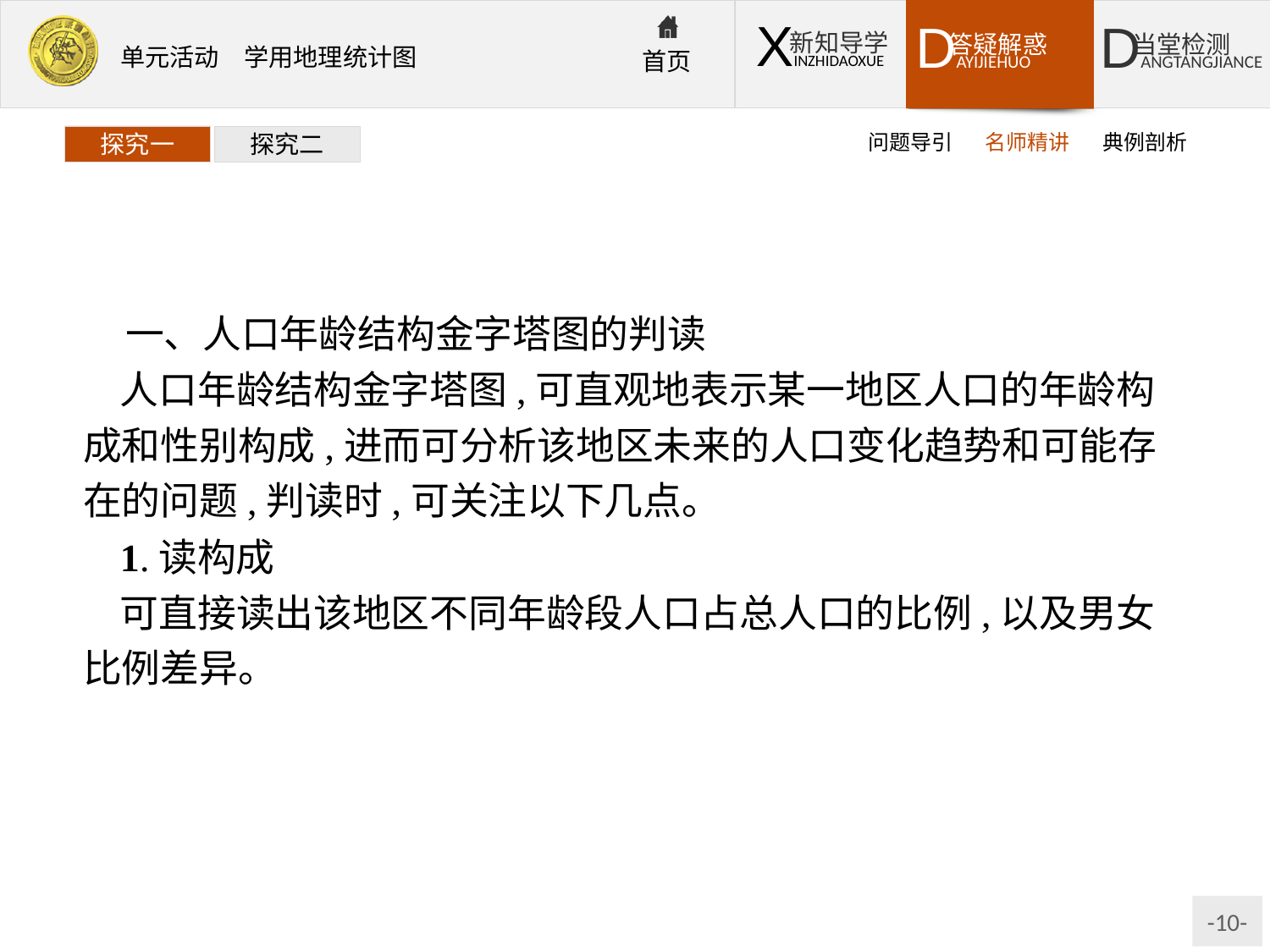

问题导引
名师精讲
典例剖析
探究一
探究二
一、人口年龄结构金字塔图的判读
人口年龄结构金字塔图,可直观地表示某一地区人口的年龄构成和性别构成,进而可分析该地区未来的人口变化趋势和可能存在的问题,判读时,可关注以下几点。
1.读构成
可直接读出该地区不同年龄段人口占总人口的比例,以及男女比例差异。